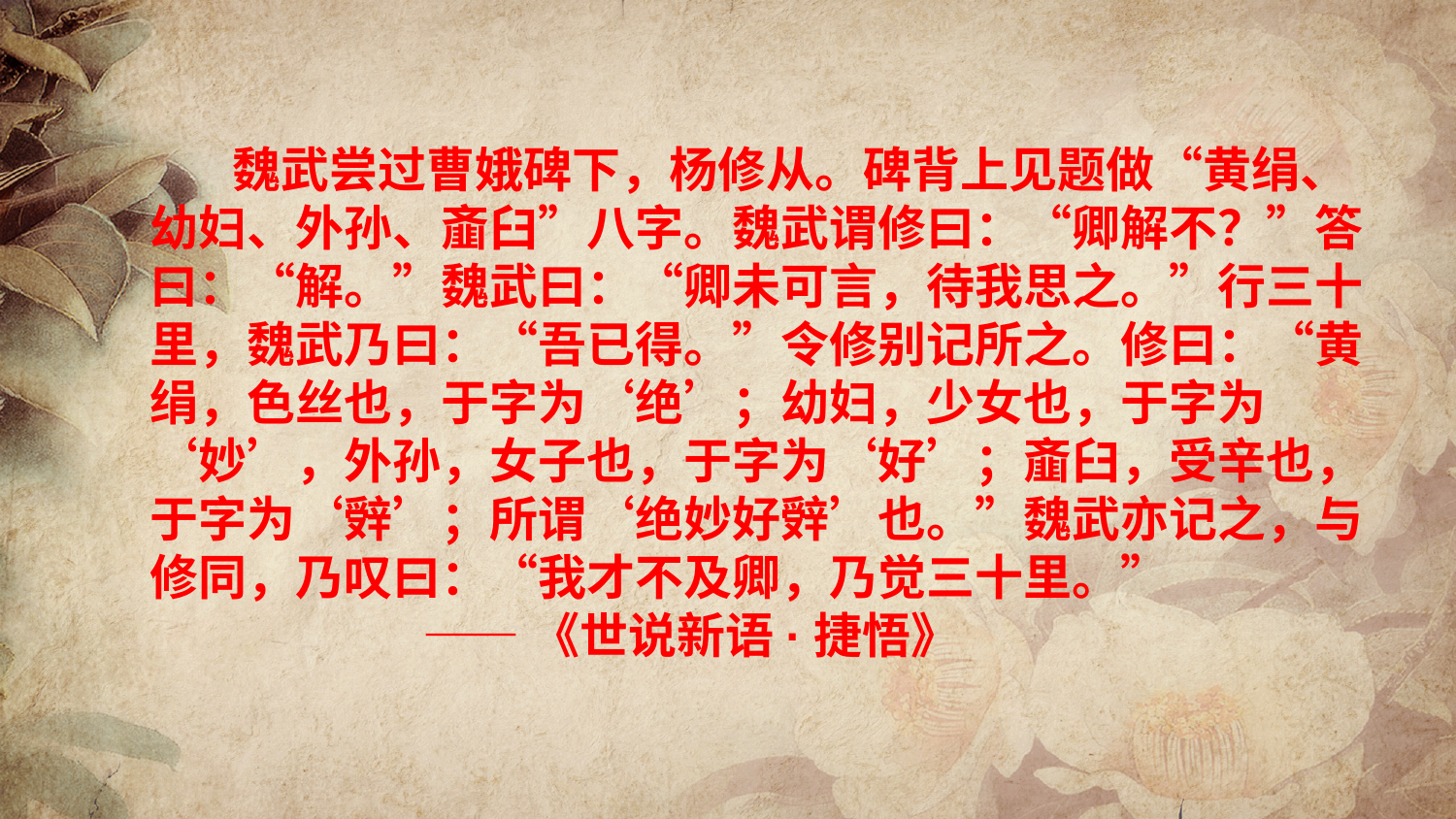

魏武尝过曹娥碑下，杨修从。碑背上见题做“黄绢、幼妇、外孙、齑臼”八字。魏武谓修曰：“卿解不？”答曰：“解。”魏武曰：“卿未可言，待我思之。”行三十里，魏武乃曰：“吾已得。”令修别记所之。修曰：“黄绢，色丝也，于字为‘绝’；幼妇，少女也，于字为‘妙’，外孙，女子也，于字为‘好’；齑臼，受辛也，于字为‘辤’；所谓‘绝妙好辤’也。”魏武亦记之，与修同，乃叹曰：“我才不及卿，乃觉三十里。”
                         ——《世说新语·捷悟》